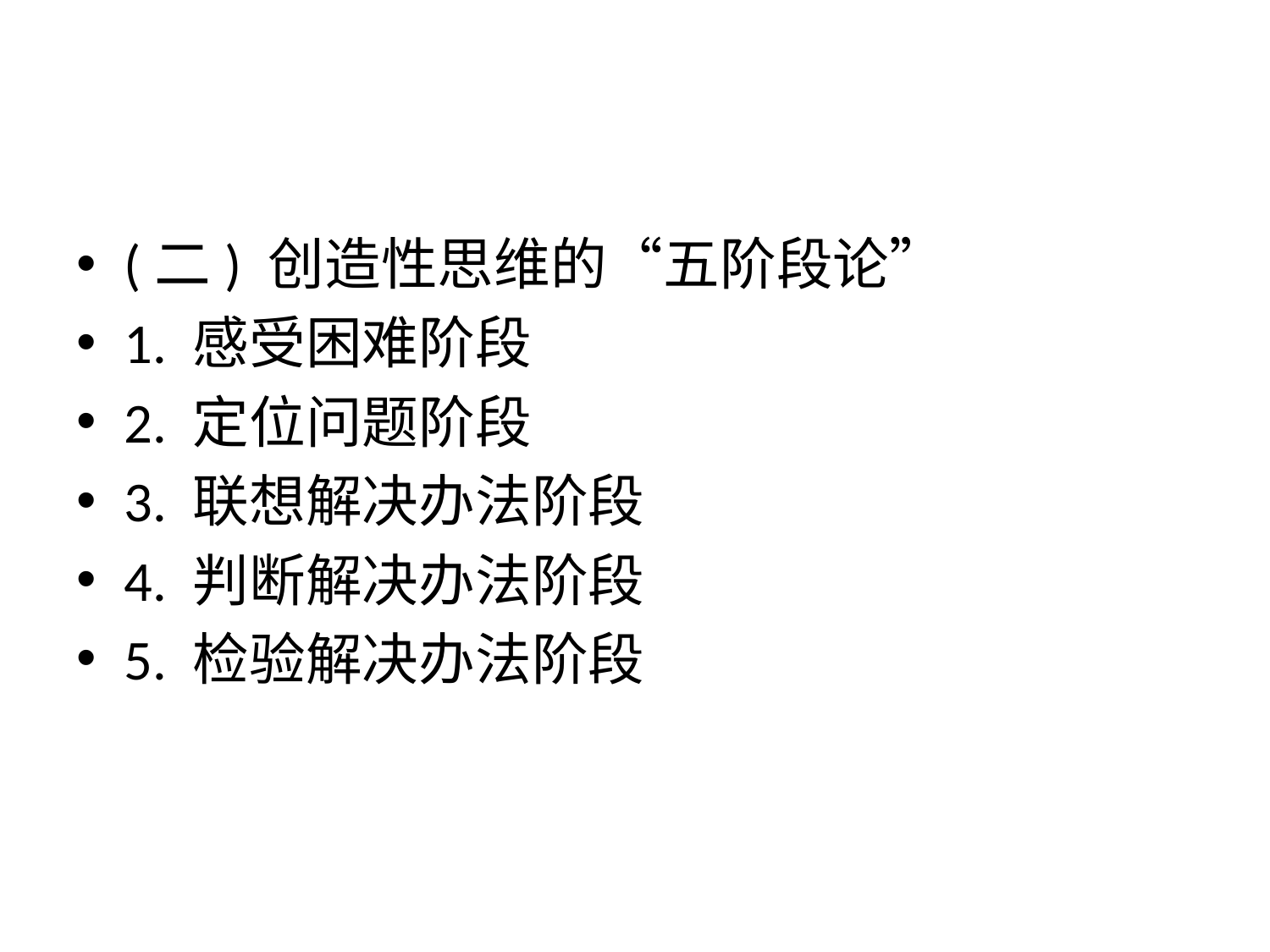

#
(二) 创造性思维的“五阶段论”
1. 感受困难阶段
2. 定位问题阶段
3. 联想解决办法阶段
4. 判断解决办法阶段
5. 检验解决办法阶段